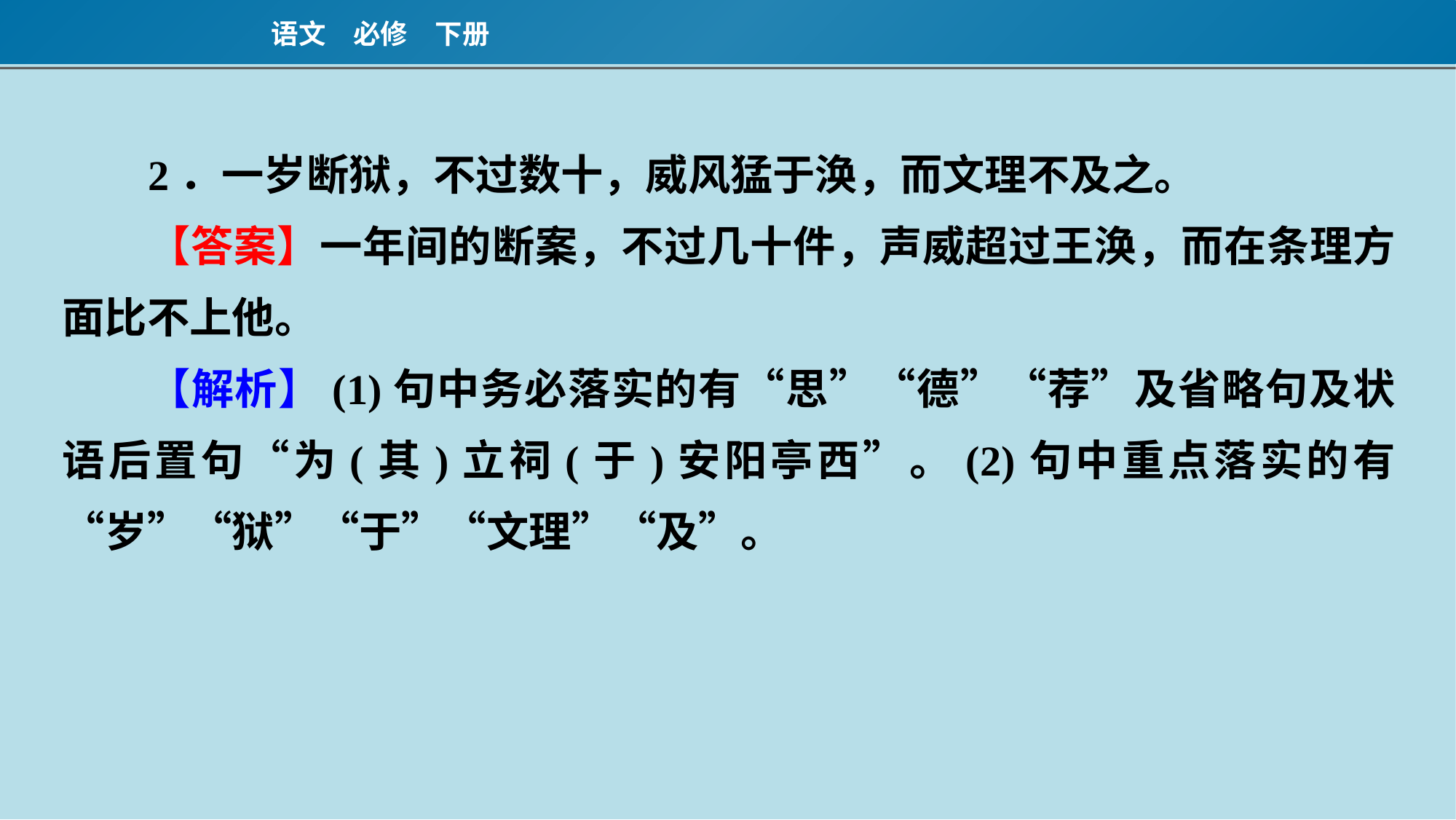

2．一岁断狱，不过数十，威风猛于涣，而文理不及之。
【答案】一年间的断案，不过几十件，声威超过王涣，而在条理方面比不上他。
【解析】(1)句中务必落实的有“思”“德”“荐”及省略句及状语后置句“为(其)立祠(于)安阳亭西”。(2)句中重点落实的有“岁”“狱”“于”“文理”“及”。